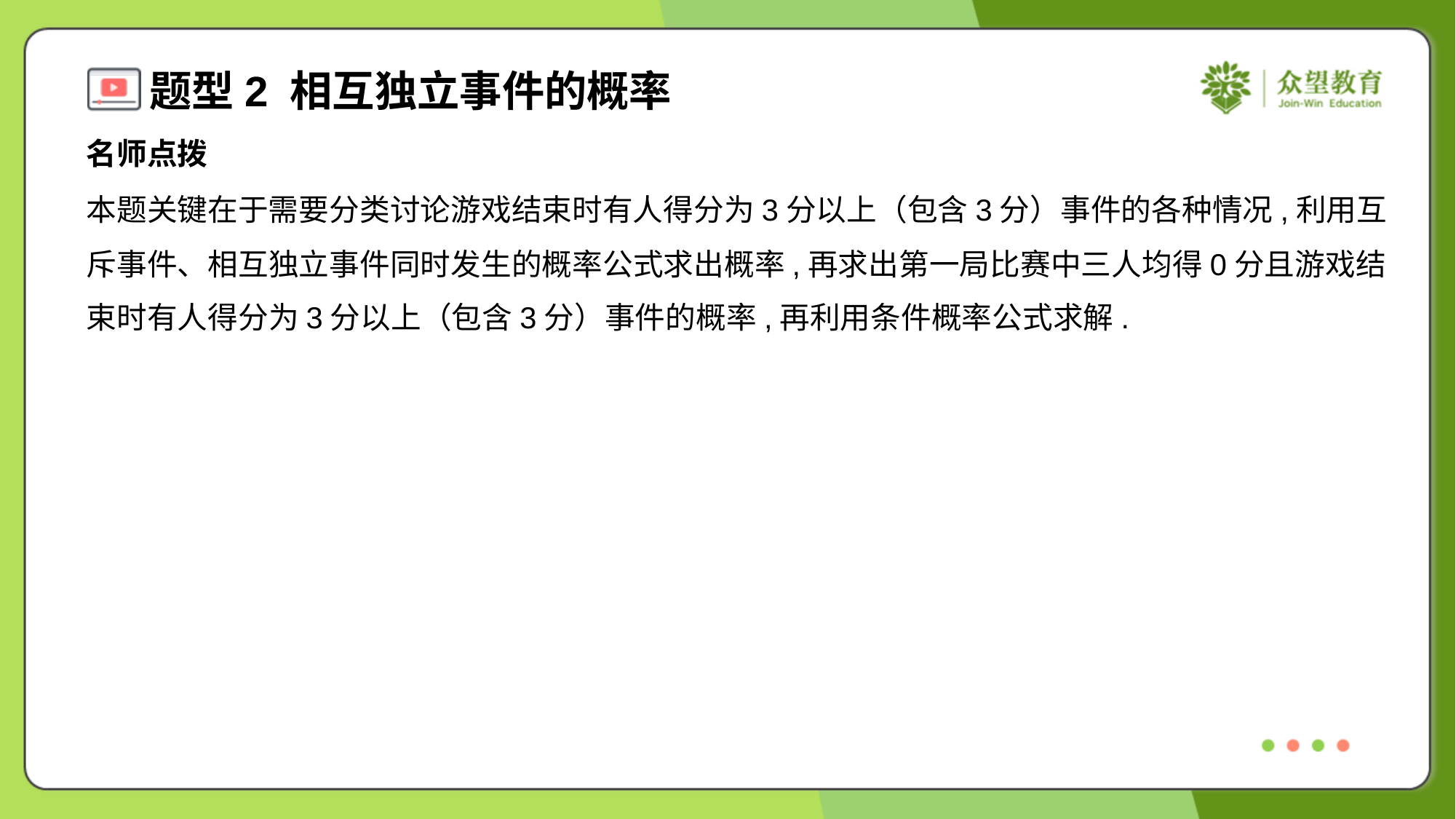

名师点拨
本题关键在于需要分类讨论游戏结束时有人得分为3分以上（包含3分）事件的各种情况,利用互
斥事件、相互独立事件同时发生的概率公式求出概率,再求出第一局比赛中三人均得0分且游戏结
束时有人得分为3分以上（包含3分）事件的概率,再利用条件概率公式求解.